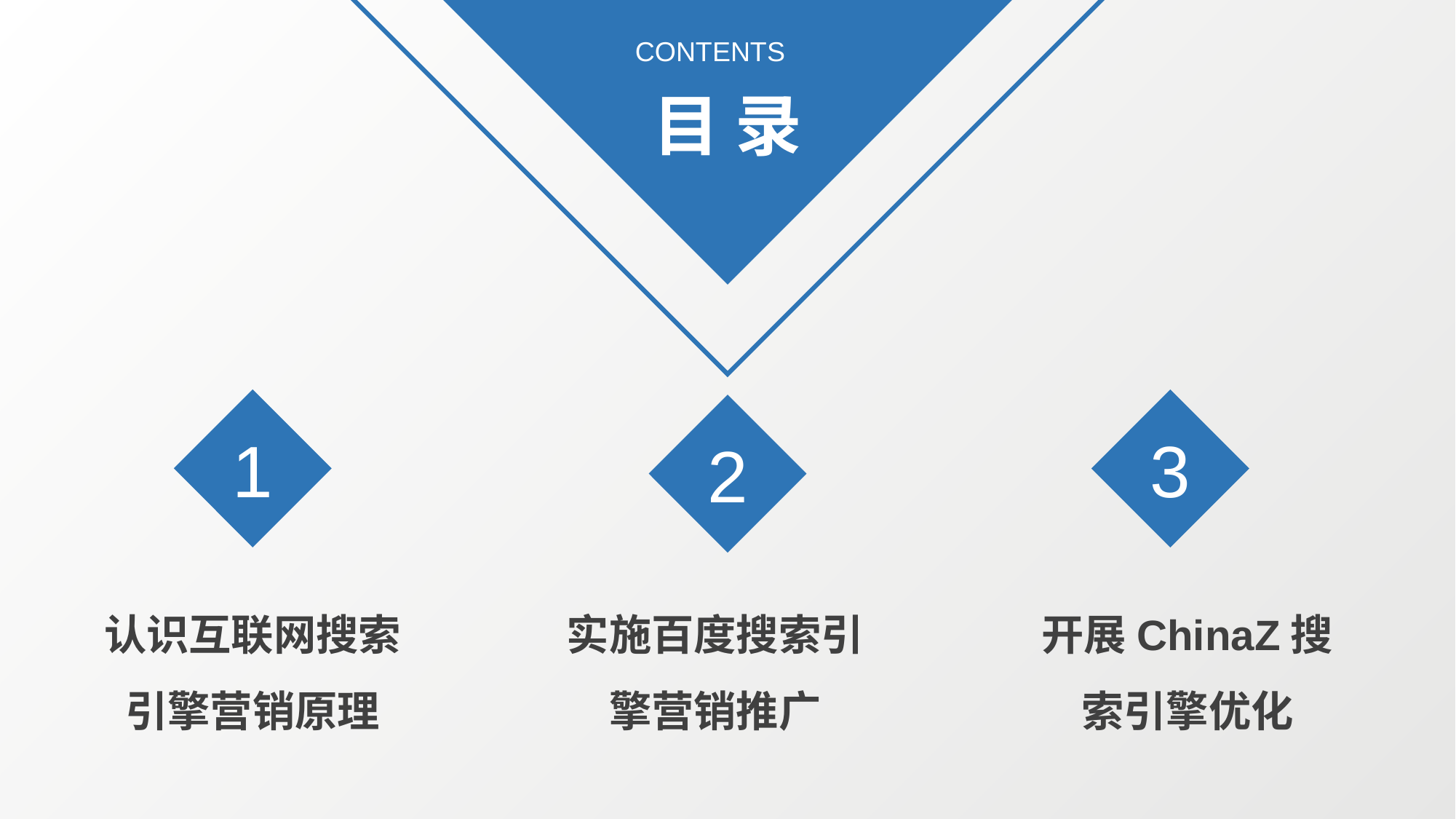

CONTENTS
目 录
1
3
2
认识互联网搜索引擎营销原理
实施百度搜索引擎营销推广
开展ChinaZ搜索引擎优化